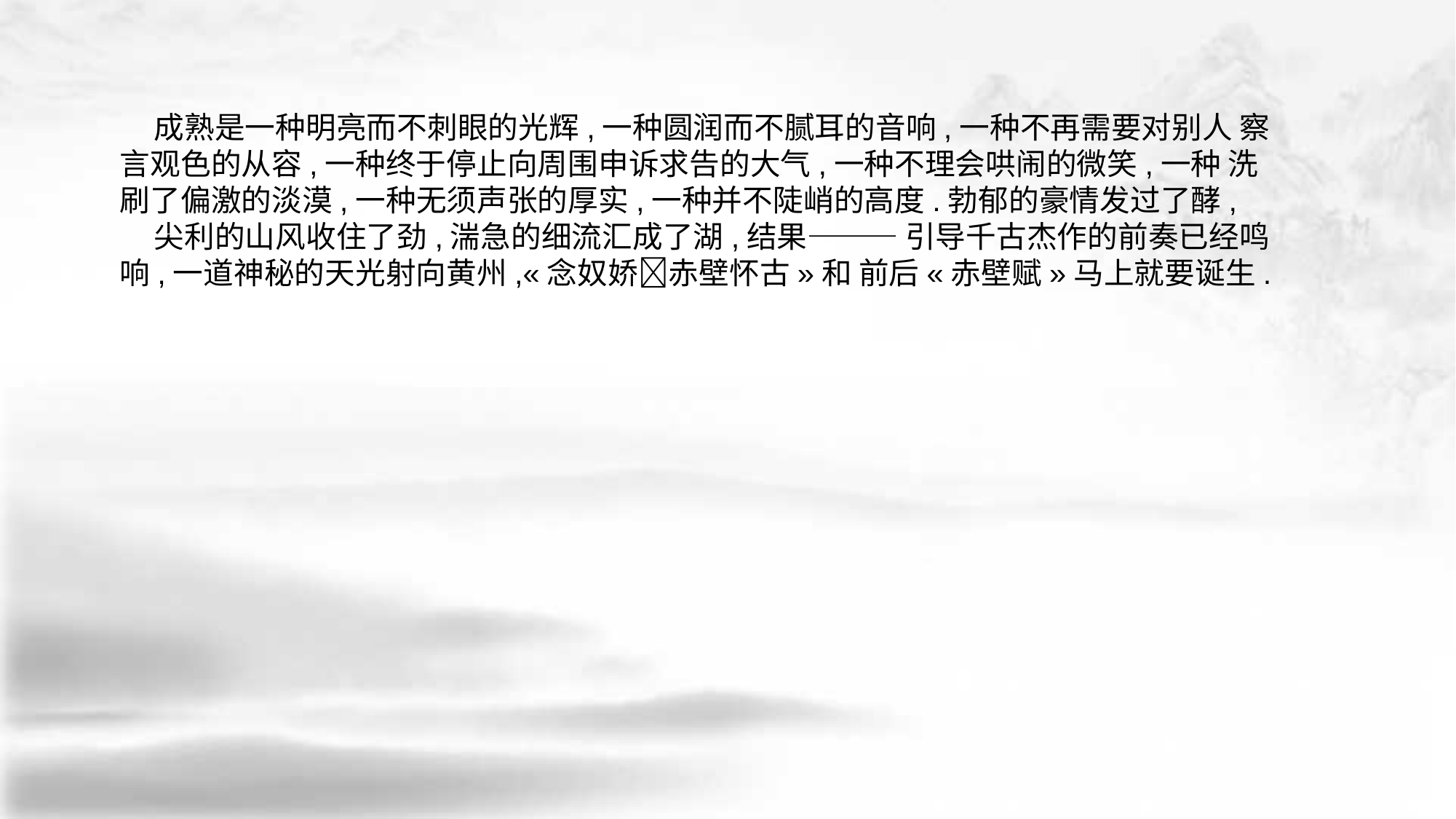

成熟是一种明亮而不刺眼的光辉,一种圆润而不腻耳的音响,一种不再需要对别人 察言观色的从容,一种终于停止向周围申诉求告的大气,一种不理会哄闹的微笑,一种 洗刷了偏激的淡漠,一种无须声张的厚实,一种并不陡峭的高度.勃郁的豪情发过了酵,
    尖利的山风收住了劲,湍急的细流汇成了湖,结果——— 引导千古杰作的前奏已经鸣响,一道神秘的天光射向黄州,«念奴娇􀅰赤壁怀古»和 前后«赤壁赋»马上就要诞生.